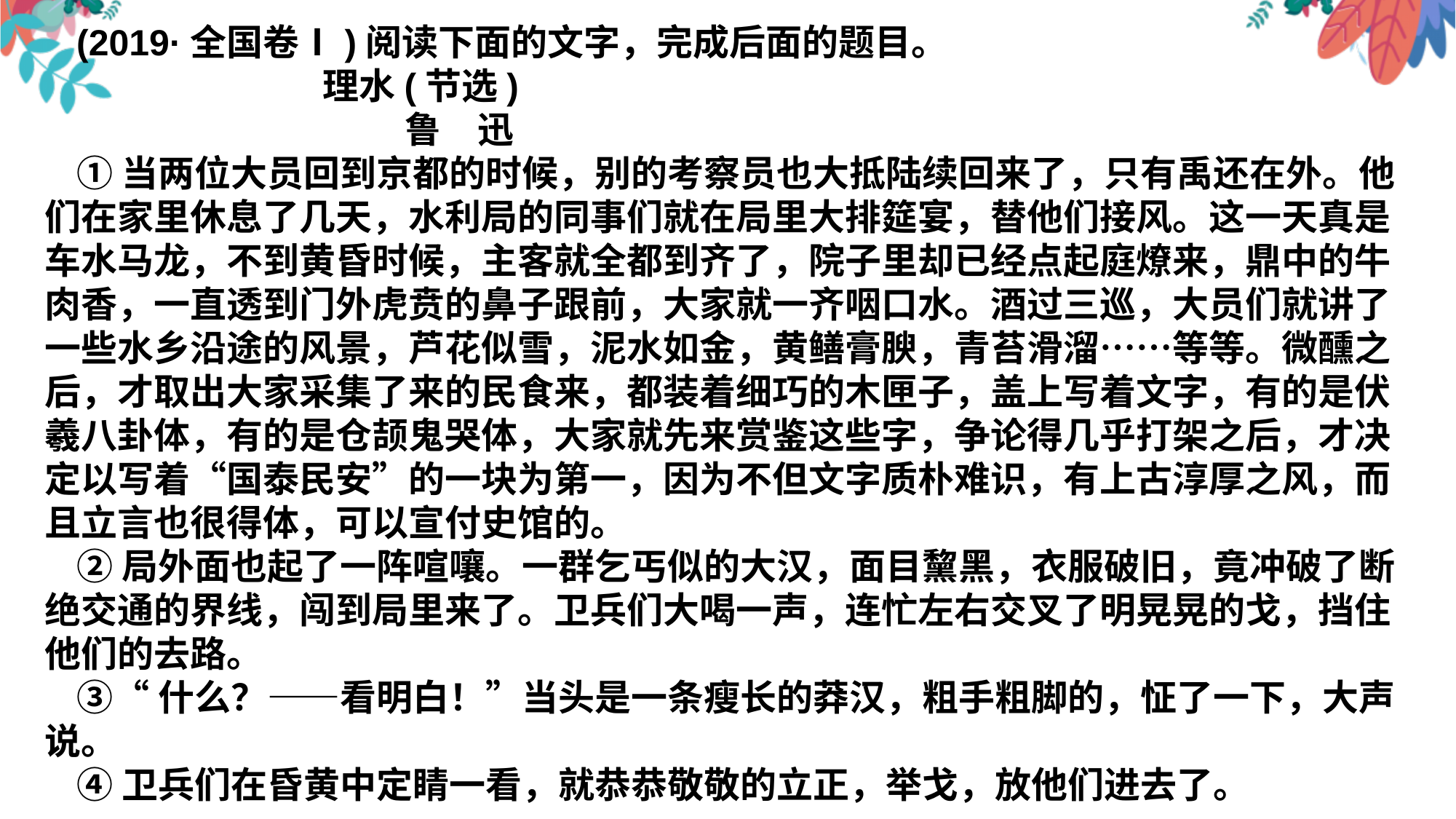

(2019·全国卷Ⅰ)阅读下面的文字，完成后面的题目。
                             理水(节选)
                                       鲁　迅
①当两位大员回到京都的时候，别的考察员也大抵陆续回来了，只有禹还在外。他们在家里休息了几天，水利局的同事们就在局里大排筵宴，替他们接风。这一天真是车水马龙，不到黄昏时候，主客就全都到齐了，院子里却已经点起庭燎来，鼎中的牛肉香，一直透到门外虎贲的鼻子跟前，大家就一齐咽口水。酒过三巡，大员们就讲了一些水乡沿途的风景，芦花似雪，泥水如金，黄鳝膏腴，青苔滑溜……等等。微醺之后，才取出大家采集了来的民食来，都装着细巧的木匣子，盖上写着文字，有的是伏羲八卦体，有的是仓颉鬼哭体，大家就先来赏鉴这些字，争论得几乎打架之后，才决定以写着“国泰民安”的一块为第一，因为不但文字质朴难识，有上古淳厚之风，而且立言也很得体，可以宣付史馆的。
②局外面也起了一阵喧嚷。一群乞丐似的大汉，面目黧黑，衣服破旧，竟冲破了断绝交通的界线，闯到局里来了。卫兵们大喝一声，连忙左右交叉了明晃晃的戈，挡住他们的去路。
③“什么？——看明白！”当头是一条瘦长的莽汉，粗手粗脚的，怔了一下，大声说。
④卫兵们在昏黄中定睛一看，就恭恭敬敬的立正，举戈，放他们进去了。